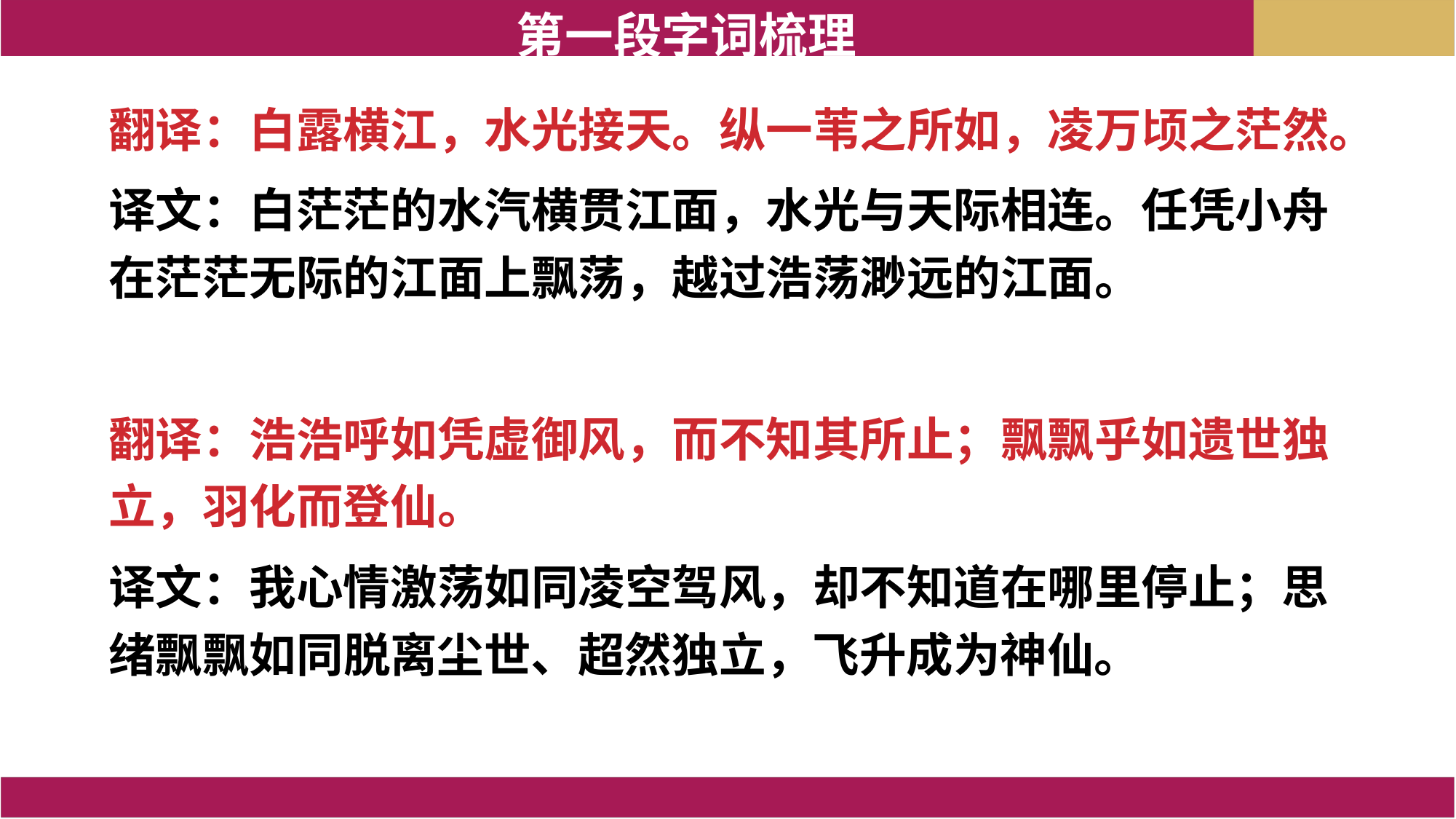

第一段字词梳理
翻译：白露横江，水光接天。纵一苇之所如，凌万顷之茫然。
译文：白茫茫的水汽横贯江面，水光与天际相连。任凭小舟在茫茫无际的江面上飘荡，越过浩荡渺远的江面。

翻译：浩浩呼如凭虚御风，而不知其所止；飘飘乎如遗世独立，羽化而登仙。
译文：我心情激荡如同凌空驾风，却不知道在哪里停止；思绪飘飘如同脱离尘世、超然独立，飞升成为神仙。